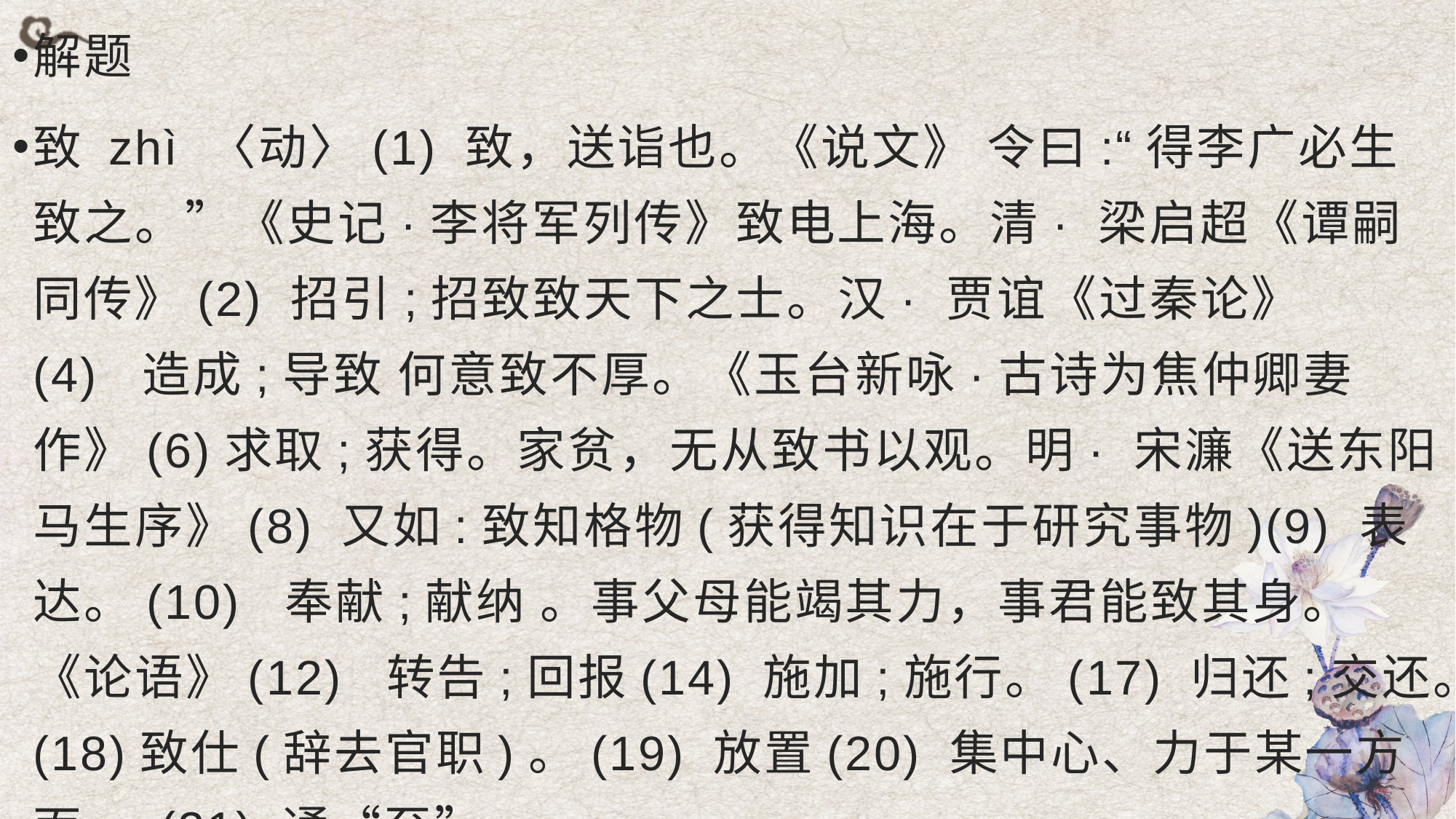

解题
致 zhì 〈动〉(1) 致，送诣也。《说文》 令曰:“得李广必生致之。”《史记·李将军列传》致电上海。清· 梁启超《谭嗣同传》(2) 招引;招致致天下之士。汉· 贾谊《过秦论》(4)  造成;导致 何意致不厚。《玉台新咏·古诗为焦仲卿妻作》(6)求取;获得。家贫，无从致书以观。明· 宋濂《送东阳马生序》(8) 又如:致知格物(获得知识在于研究事物)(9) 表达。(10)  奉献;献纳 。事父母能竭其力，事君能致其身。《论语》(12)  转告;回报(14) 施加;施行。(17) 归还;交还。(18)致仕(辞去官职)。(19) 放置(20) 集中心、力于某一方面 。(21) 通“至”。
#